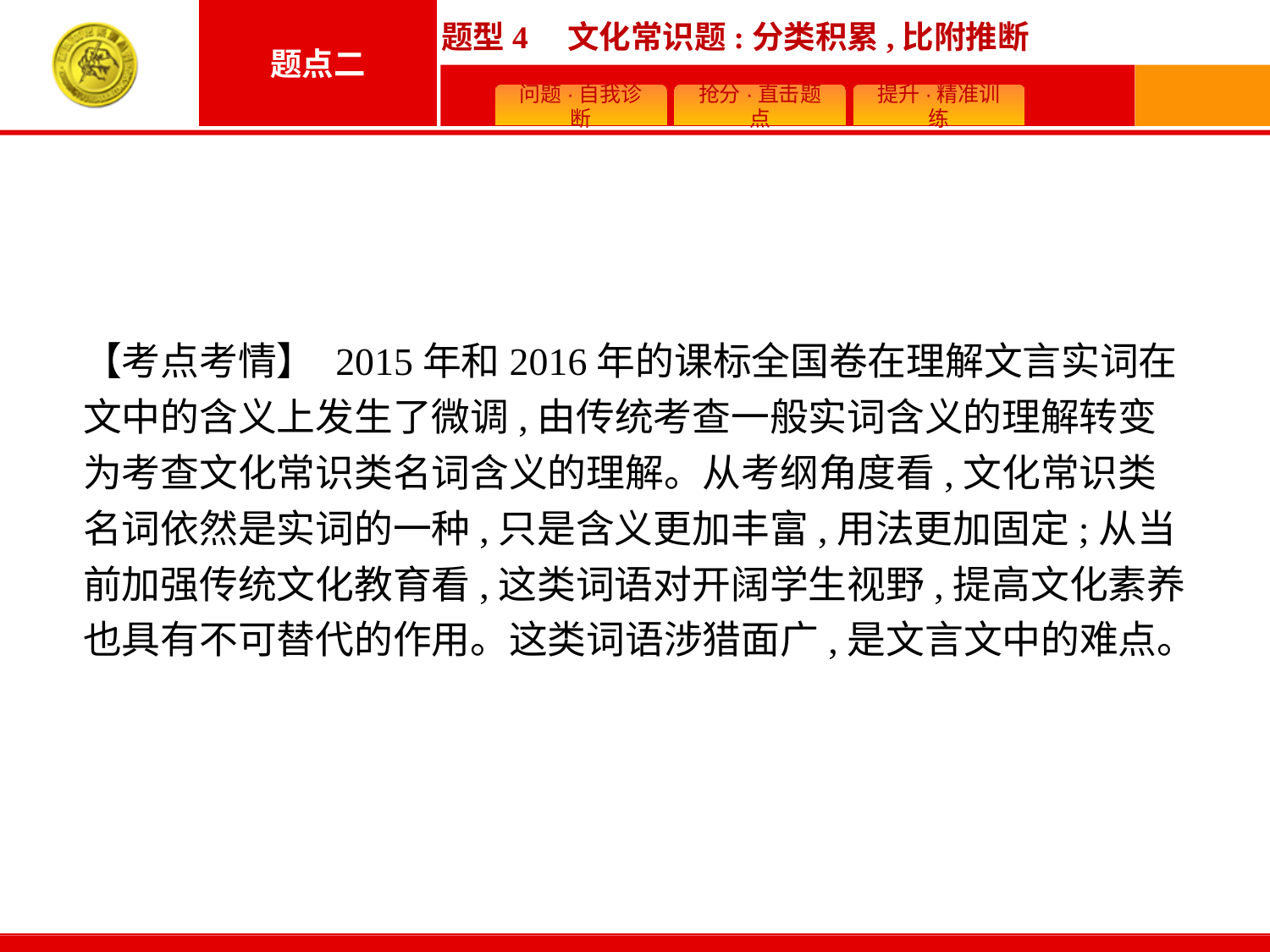

【考点考情】 2015年和2016年的课标全国卷在理解文言实词在文中的含义上发生了微调,由传统考查一般实词含义的理解转变为考查文化常识类名词含义的理解。从考纲角度看,文化常识类名词依然是实词的一种,只是含义更加丰富,用法更加固定;从当前加强传统文化教育看,这类词语对开阔学生视野,提高文化素养也具有不可替代的作用。这类词语涉猎面广,是文言文中的难点。